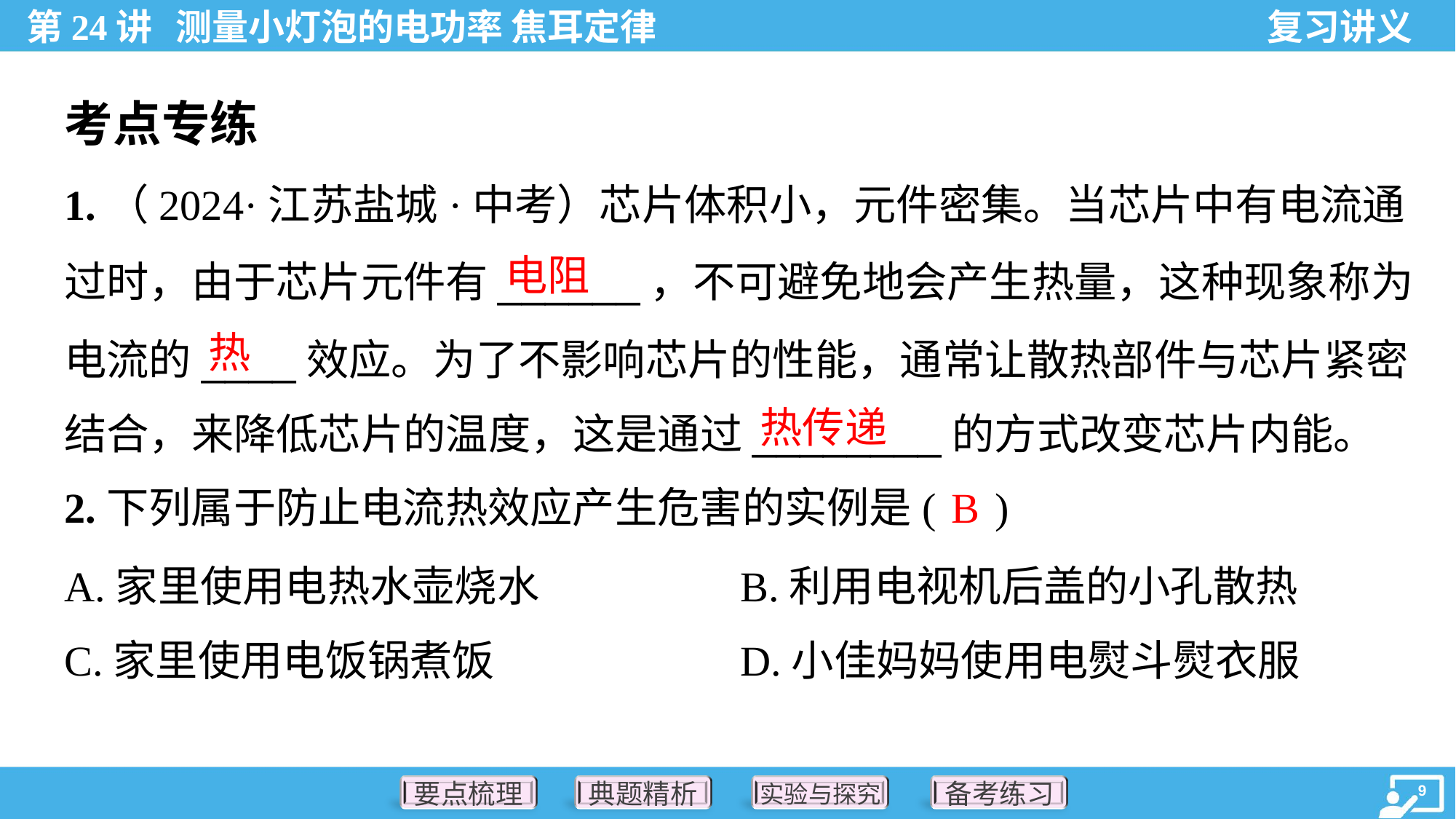

考点专练
1.（2024·江苏盐城·中考）芯片体积小，元件密集。当芯片中有电流通
过时，由于芯片元件有______，不可避免地会产生热量，这种现象称为
电流的____效应。为了不影响芯片的性能，通常让散热部件与芯片紧密
结合，来降低芯片的温度，这是通过________的方式改变芯片内能。
电阻
热
热传递
B
2.下列属于防止电流热效应产生危害的实例是(     )
A.家里使用电热水壶烧水	B.利用电视机后盖的小孔散热
C.家里使用电饭锅煮饭	D.小佳妈妈使用电熨斗熨衣服